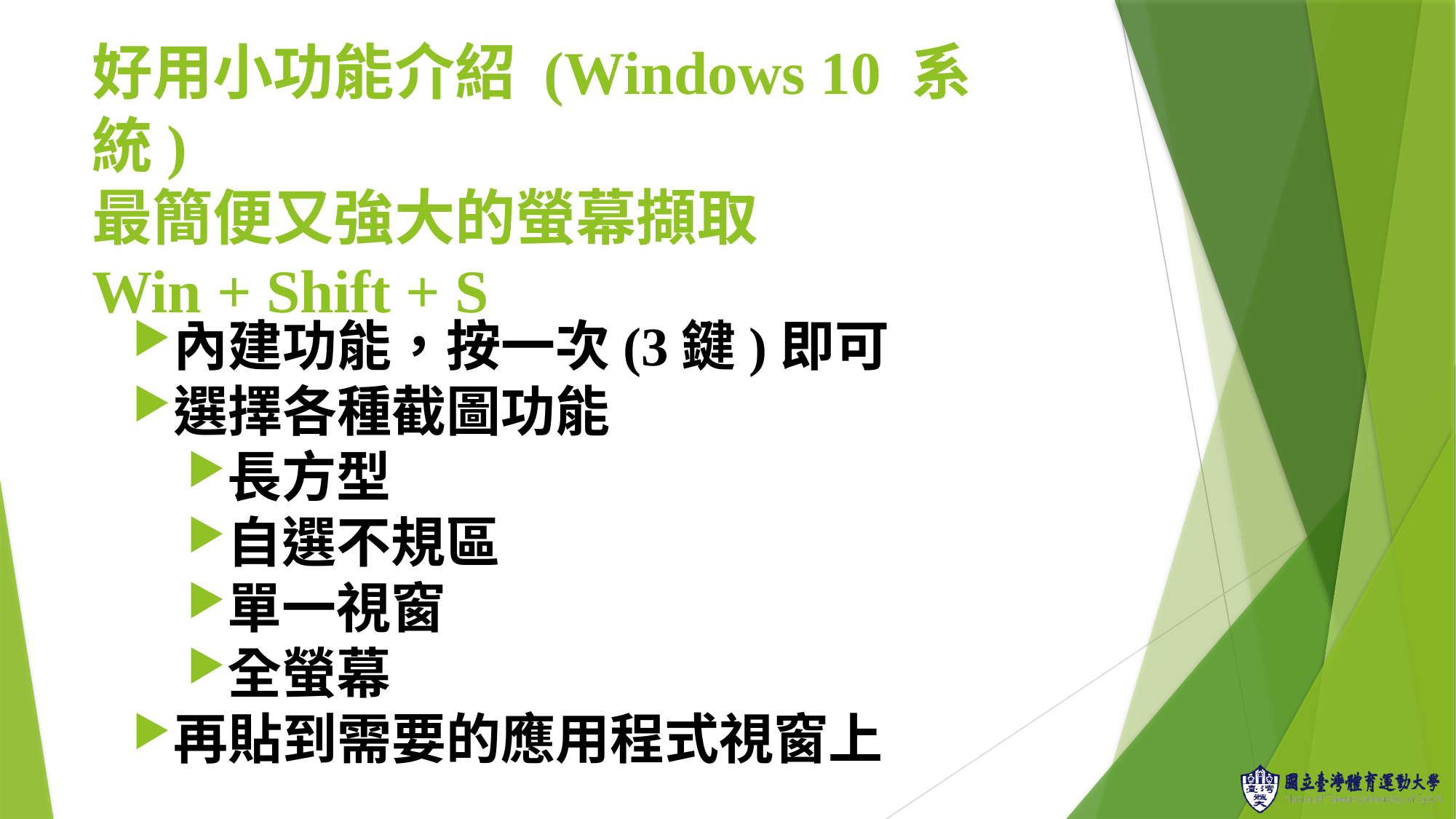

# 好用小功能介紹 (Windows 10 系統) 最簡便又強大的螢幕擷取 Win + Shift + S
內建功能，按一次(3鍵)即可
選擇各種截圖功能
長方型
自選不規區
單一視窗
全螢幕
再貼到需要的應用程式視窗上